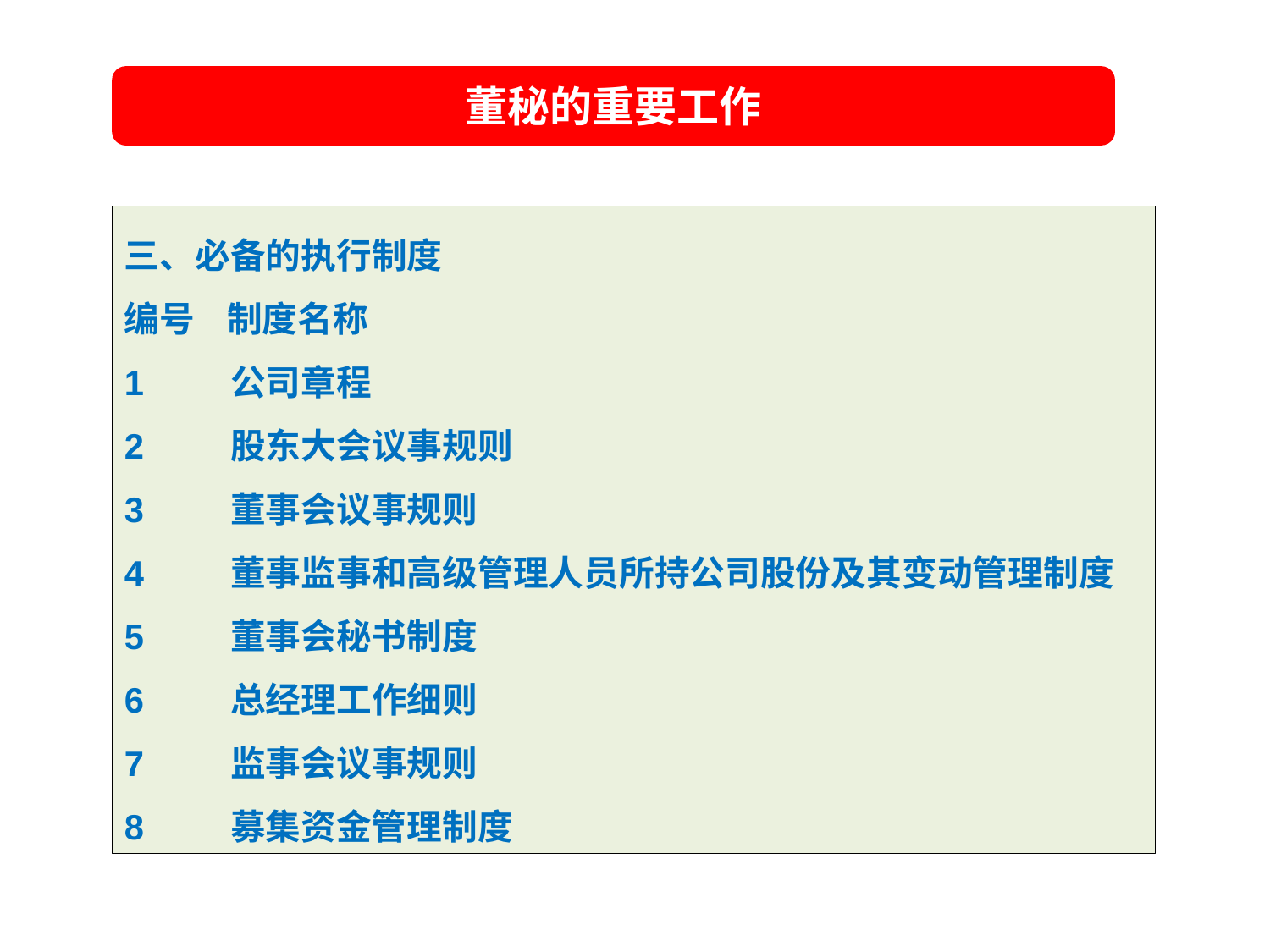

董秘的重要工作
三、必备的执行制度
编号    制度名称
1        公司章程
2        股东大会议事规则
3        董事会议事规则
4        董事监事和高级管理人员所持公司股份及其变动管理制度
5        董事会秘书制度
6        总经理工作细则
7        监事会议事规则
8        募集资金管理制度
夯实基础
提升市值
加速发展